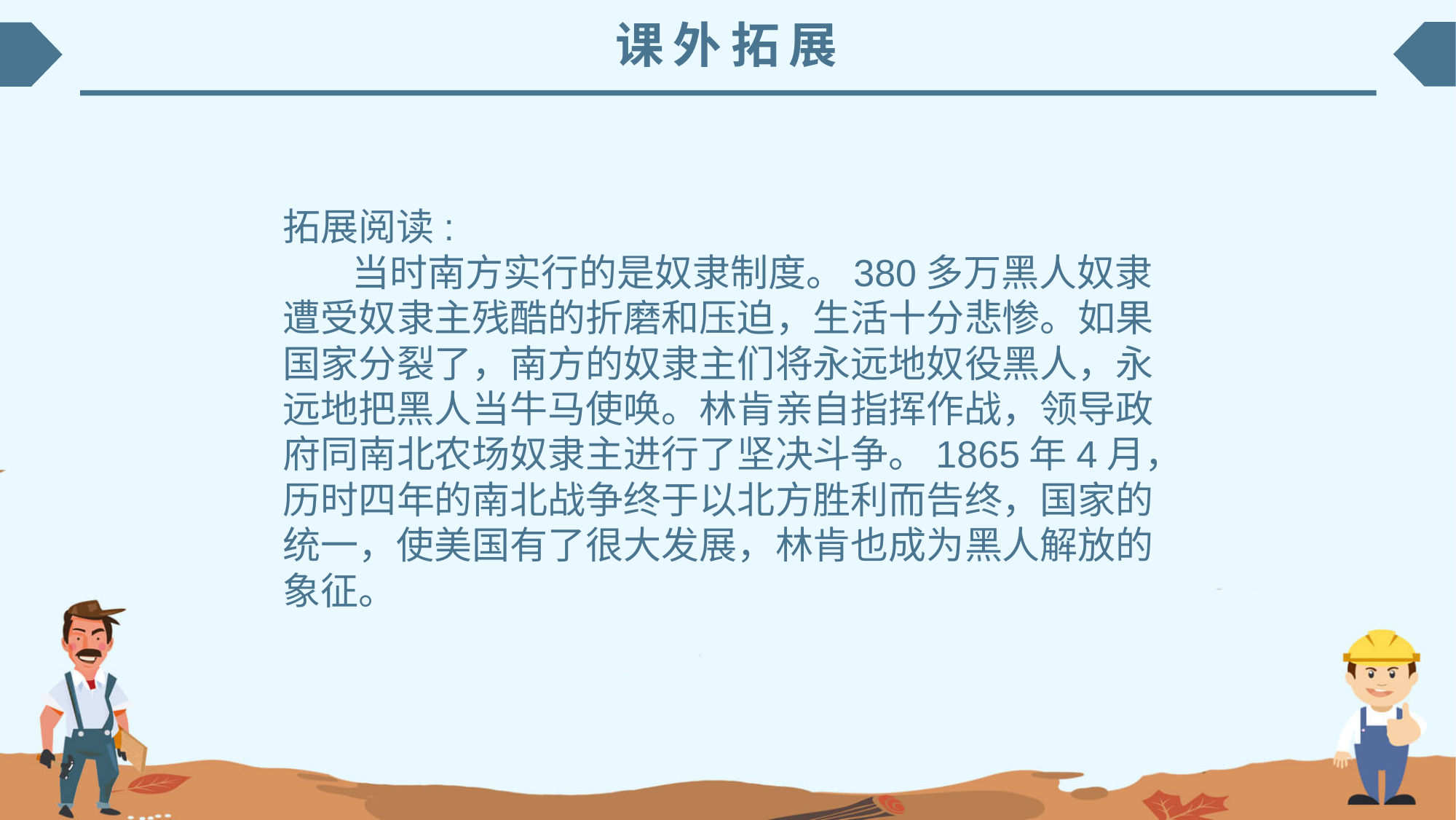

课外拓展

拓展阅读:
       当时南方实行的是奴隶制度。380多万黑人奴隶遭受奴隶主残酷的折磨和压迫，生活十分悲惨。如果国家分裂了，南方的奴隶主们将永远地奴役黑人，永远地把黑人当牛马使唤。林肯亲自指挥作战，领导政府同南北农场奴隶主进行了坚决斗争。1865年4月，历时四年的南北战争终于以北方胜利而告终，国家的统一，使美国有了很大发展，林肯也成为黑人解放的象征。